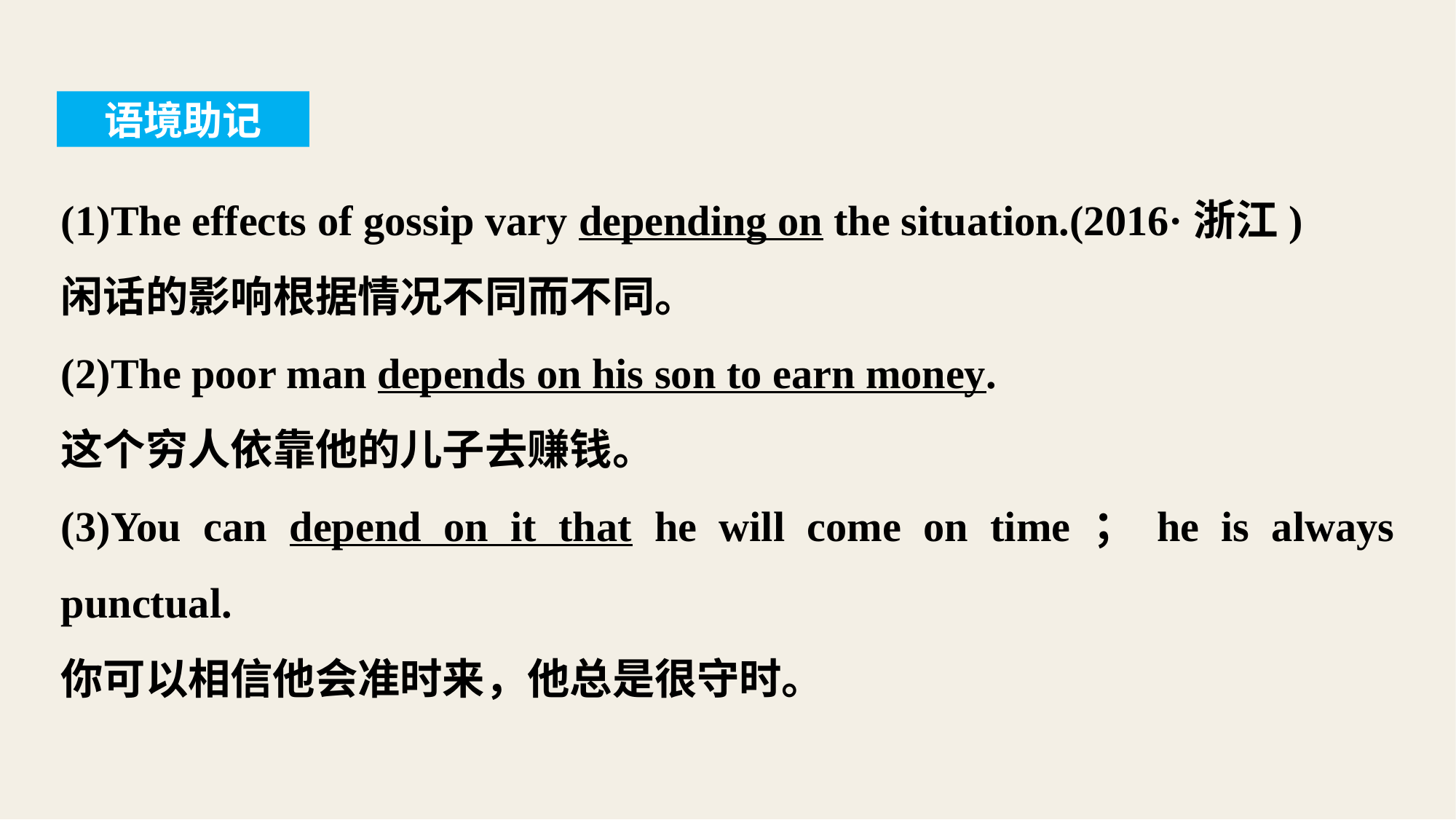

语境助记
(1)The effects of gossip vary depending on the situation.(2016·浙江)
闲话的影响根据情况不同而不同。
(2)The poor man depends on his son to earn money.
这个穷人依靠他的儿子去赚钱。
(3)You can depend on it that he will come on time；he is always punctual.
你可以相信他会准时来，他总是很守时。